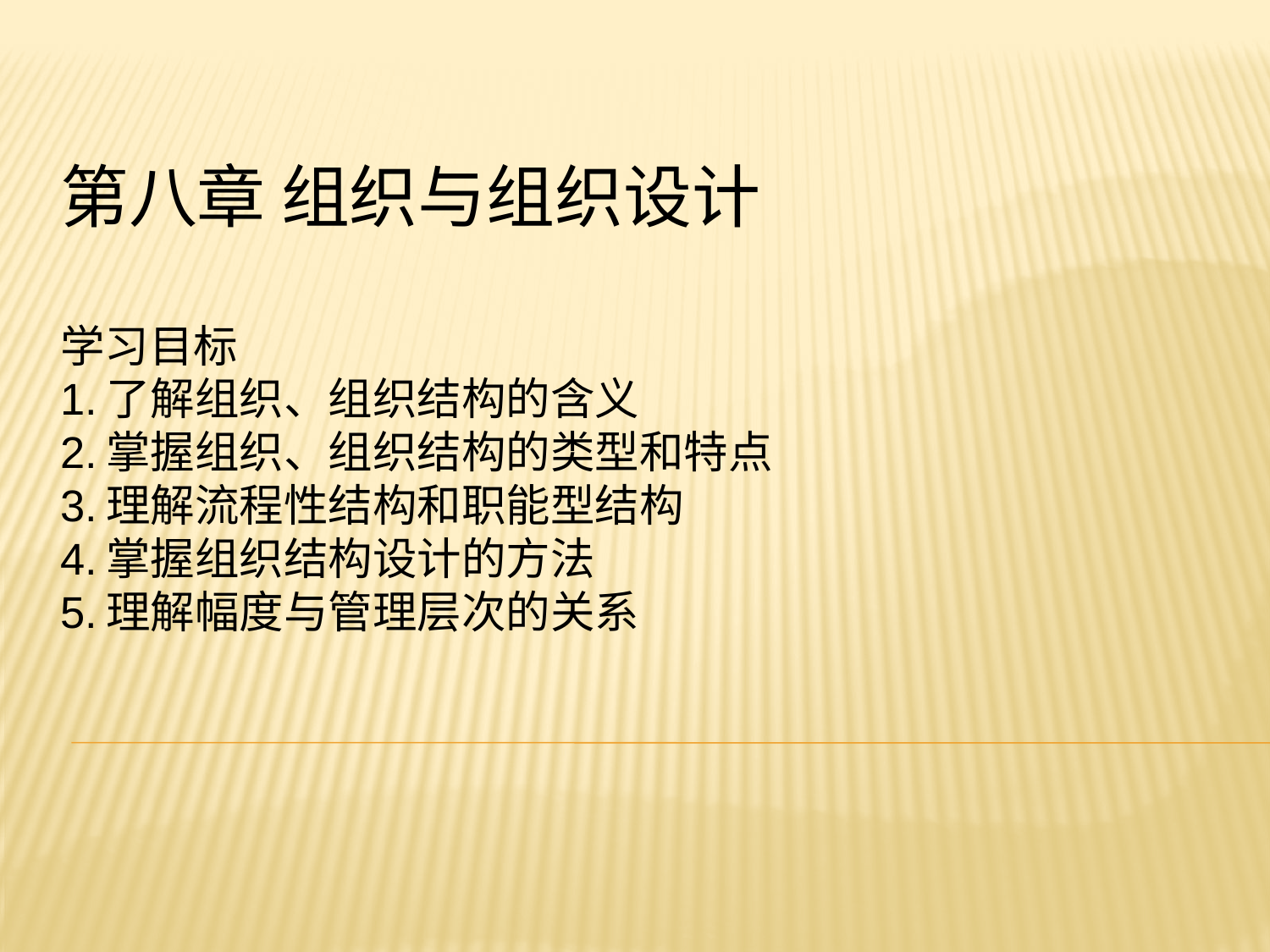

# 第八章 组织与组织设计 学习目标 1.了解组织、组织结构的含义 2.掌握组织、组织结构的类型和特点 3.理解流程性结构和职能型结构 4.掌握组织结构设计的方法 5.理解幅度与管理层次的关系